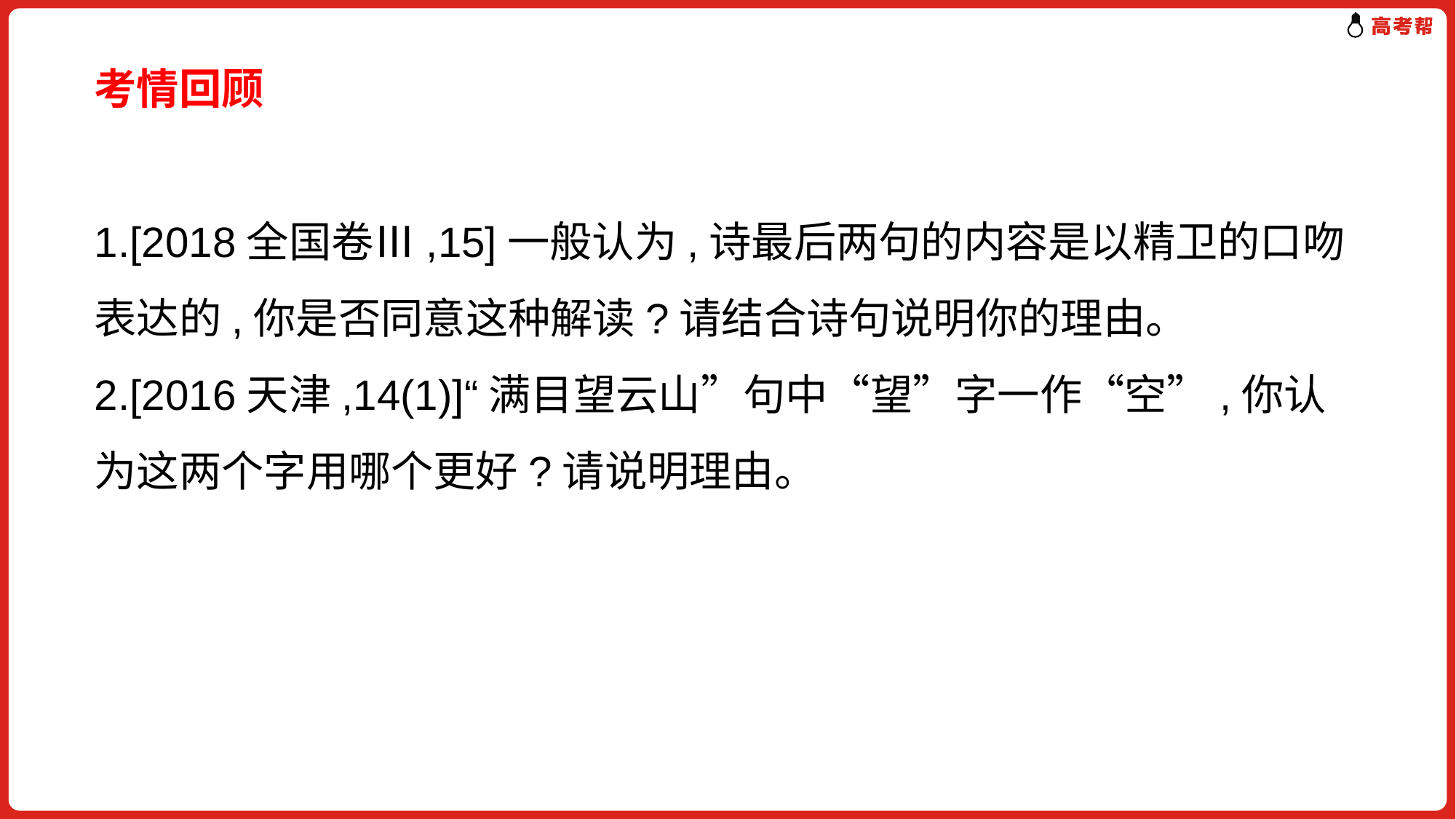

考情回顾

1.[2018全国卷Ⅲ,15]一般认为,诗最后两句的内容是以精卫的口吻表达的,你是否同意这种解读?请结合诗句说明你的理由。
2.[2016天津,14(1)]“满目望云山”句中“望”字一作“空”,你认为这两个字用哪个更好?请说明理由。